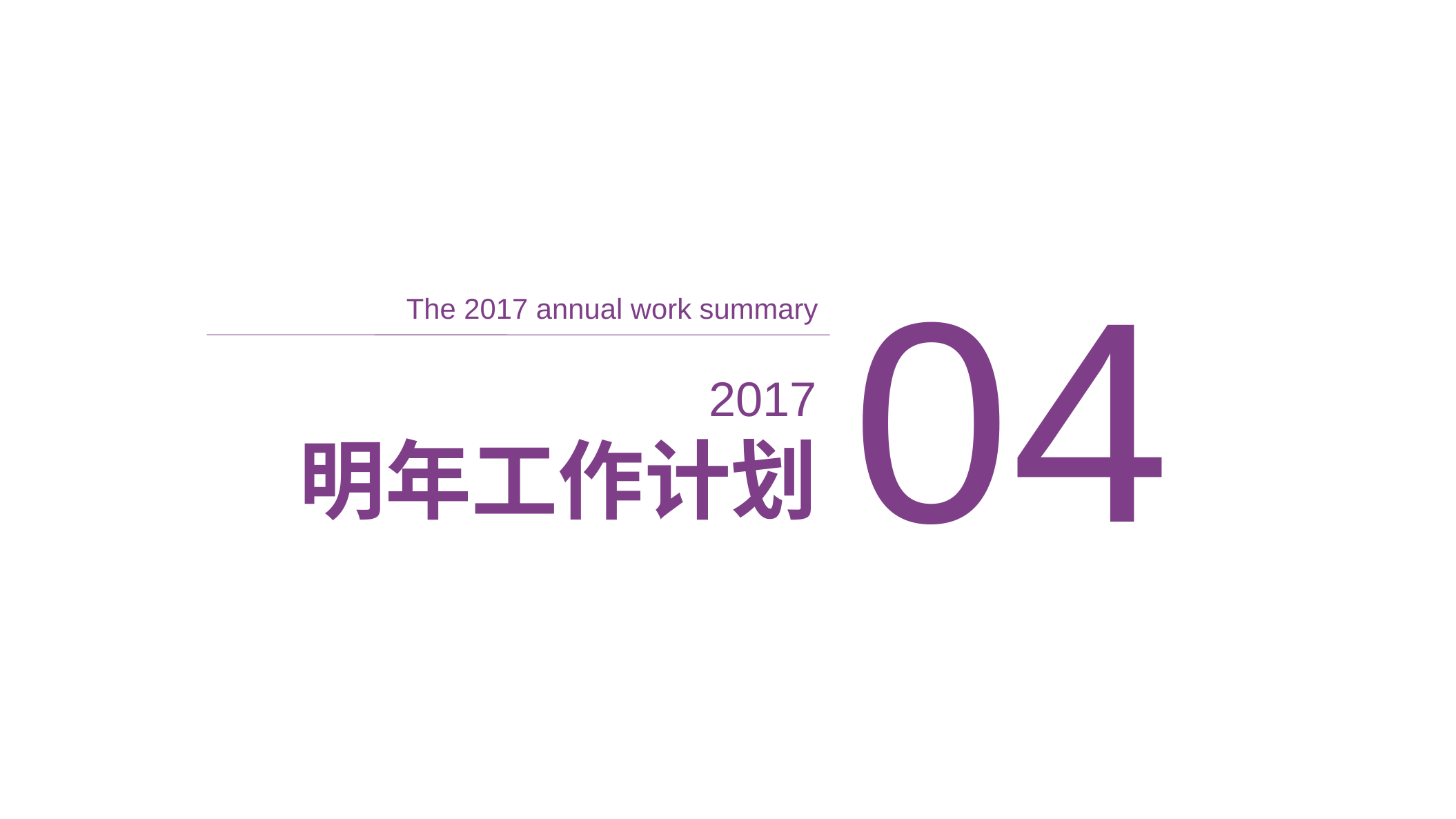

04
The 2017 annual work summary

2017
明年工作计划